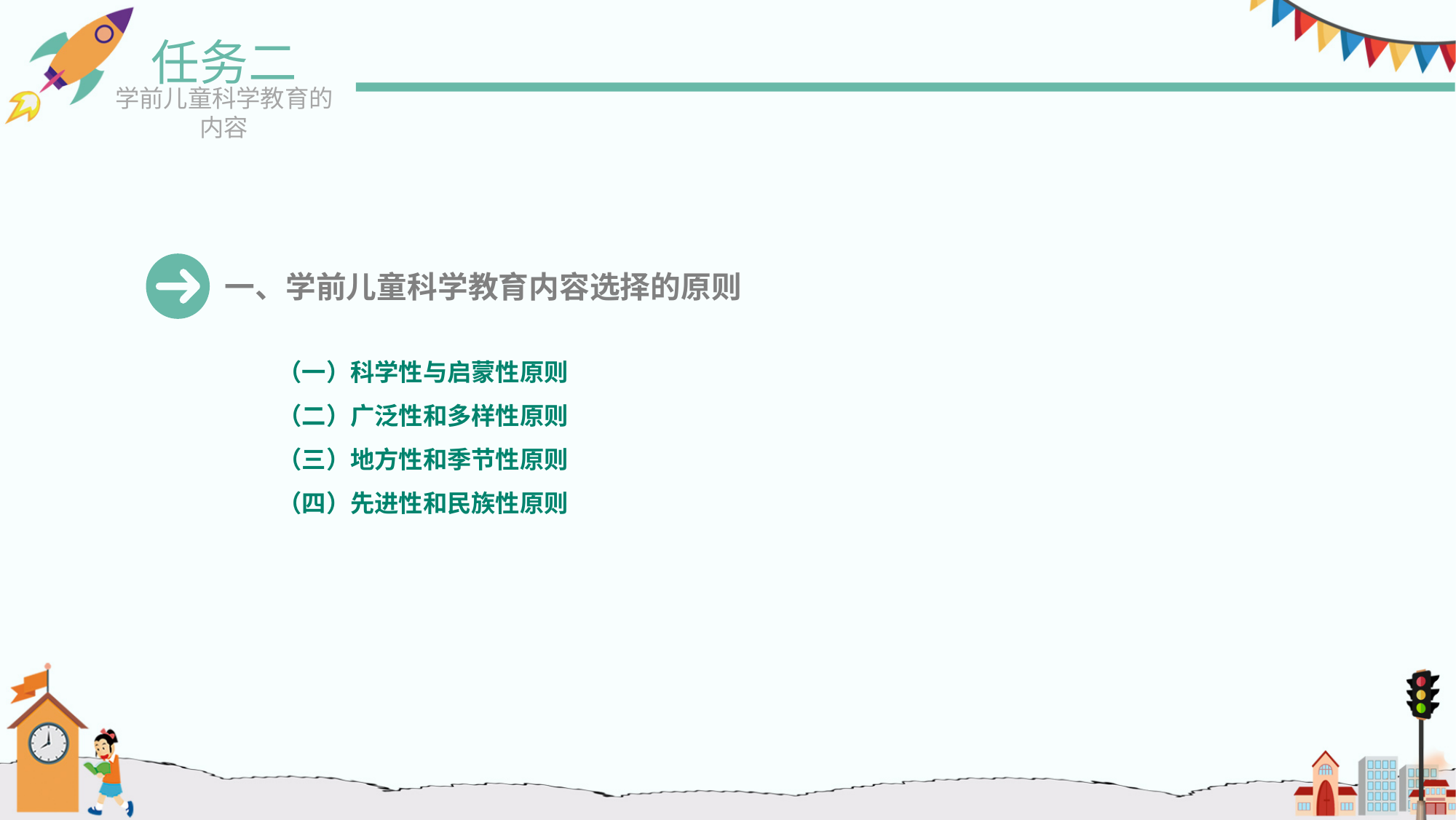

任务二
学前儿童科学教育的内容

一、学前儿童科学教育内容选择的原则
（一）科学性与启蒙性原则
（二）广泛性和多样性原则
（三）地方性和季节性原则
（四）先进性和民族性原则